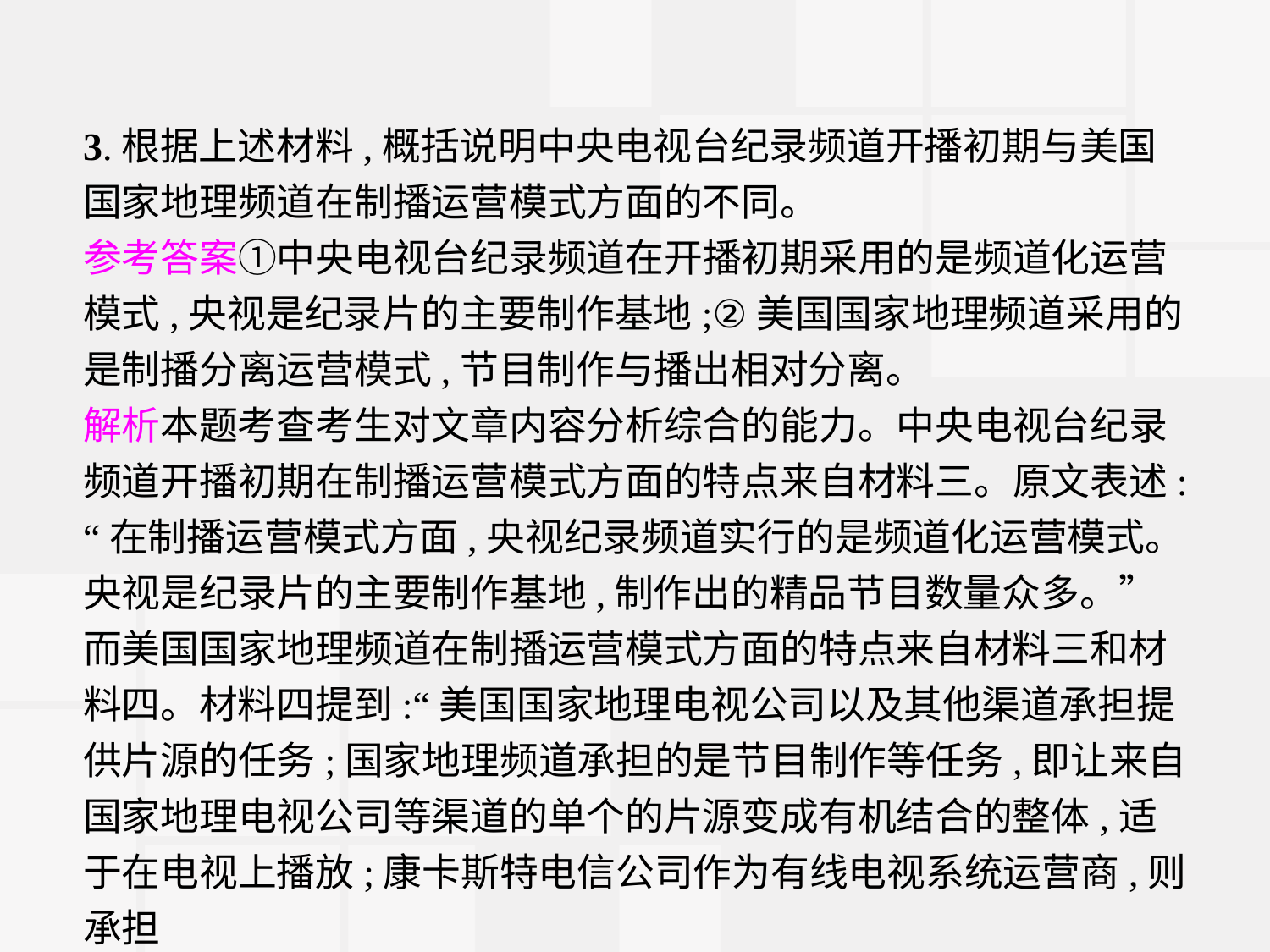

3.根据上述材料,概括说明中央电视台纪录频道开播初期与美国国家地理频道在制播运营模式方面的不同。
参考答案①中央电视台纪录频道在开播初期采用的是频道化运营模式,央视是纪录片的主要制作基地;②美国国家地理频道采用的是制播分离运营模式,节目制作与播出相对分离。
解析本题考查考生对文章内容分析综合的能力。中央电视台纪录频道开播初期在制播运营模式方面的特点来自材料三。原文表述:“在制播运营模式方面,央视纪录频道实行的是频道化运营模式。央视是纪录片的主要制作基地,制作出的精品节目数量众多。”而美国国家地理频道在制播运营模式方面的特点来自材料三和材料四。材料四提到:“美国国家地理电视公司以及其他渠道承担提供片源的任务;国家地理频道承担的是节目制作等任务,即让来自国家地理电视公司等渠道的单个的片源变成有机结合的整体,适于在电视上播放;康卡斯特电信公司作为有线电视系统运营商,则承担